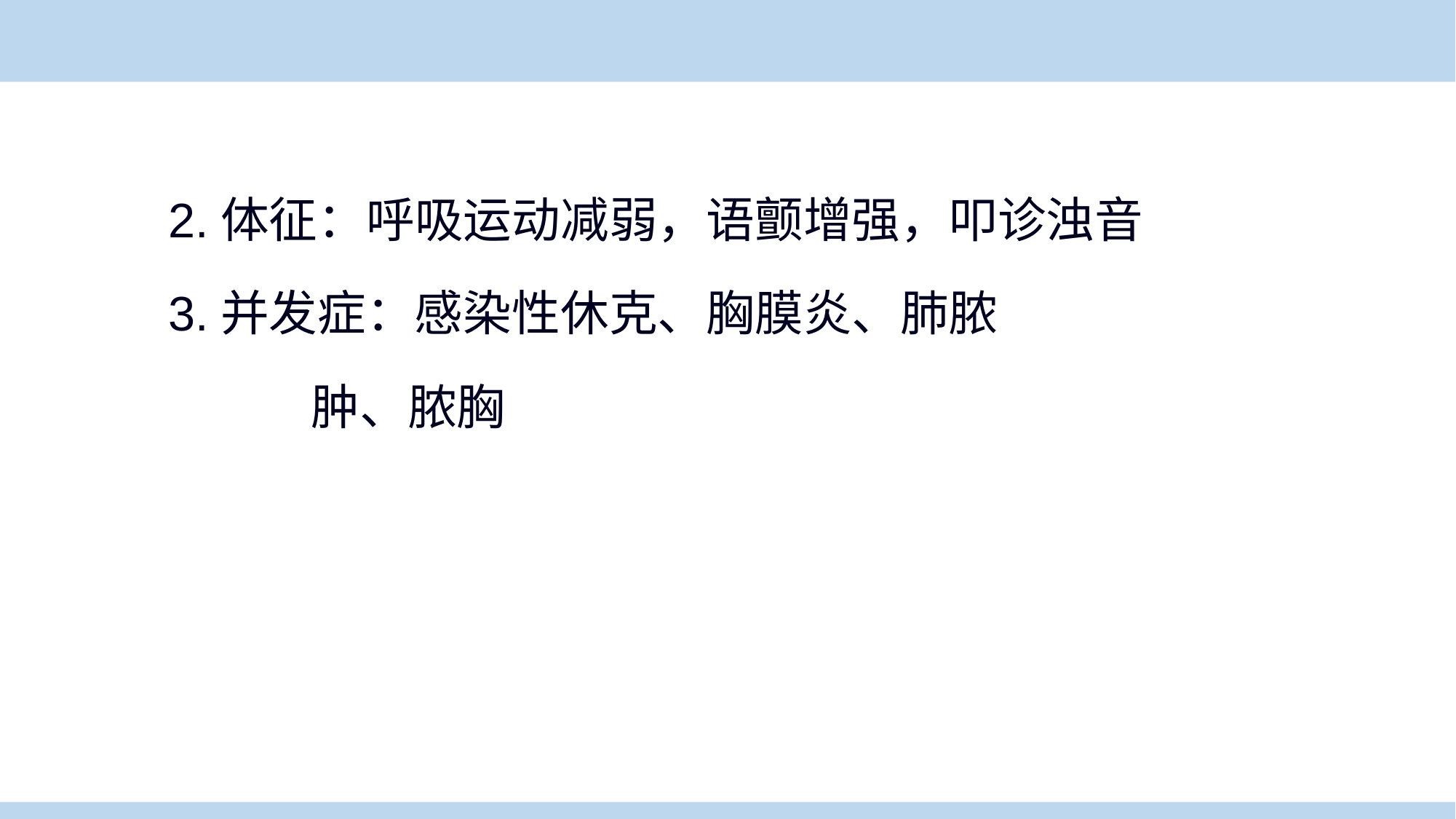

2.体征：呼吸运动减弱，语颤增强，叩诊浊音
3.并发症：感染性休克、胸膜炎、肺脓
            肿、脓胸